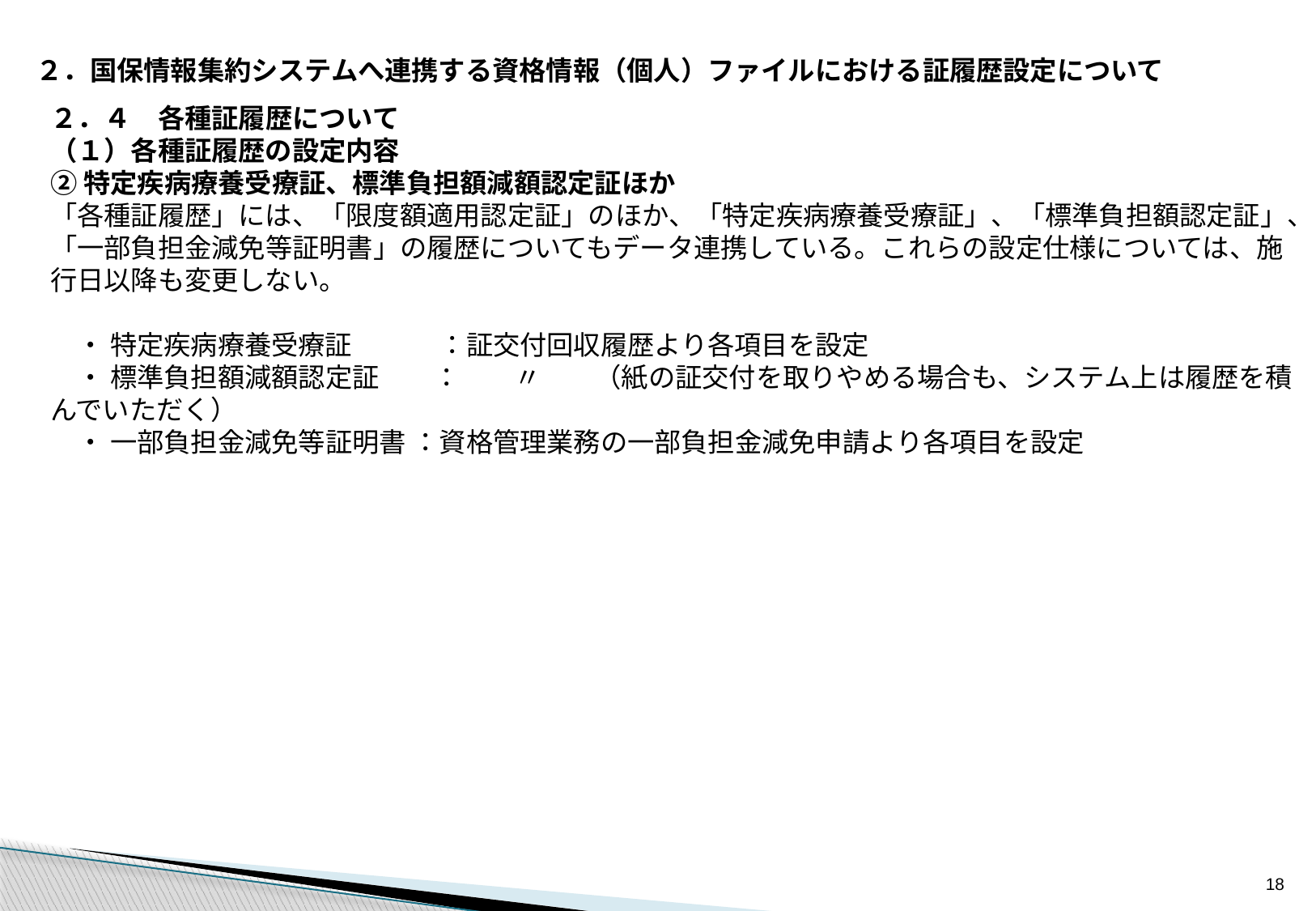

２．国保情報集約システムへ連携する資格情報（個人）ファイルにおける証履歴設定について
２．４　各種証履歴について
（１）各種証履歴の設定内容
②特定疾病療養受療証、標準負担額減額認定証ほか
「各種証履歴」には、「限度額適用認定証」のほか、「特定疾病療養受療証」、「標準負担額認定証」、「一部負担金減免等証明書」の履歴についてもデータ連携している。これらの設定仕様については、施行日以降も変更しない。

　・ 特定疾病療養受療証　　　 ：証交付回収履歴より各項目を設定
　・ 標準負担額減額認定証　　：　　〃　　（紙の証交付を取りやめる場合も、システム上は履歴を積んでいただく）
　・ 一部負担金減免等証明書 ：資格管理業務の一部負担金減免申請より各項目を設定
18